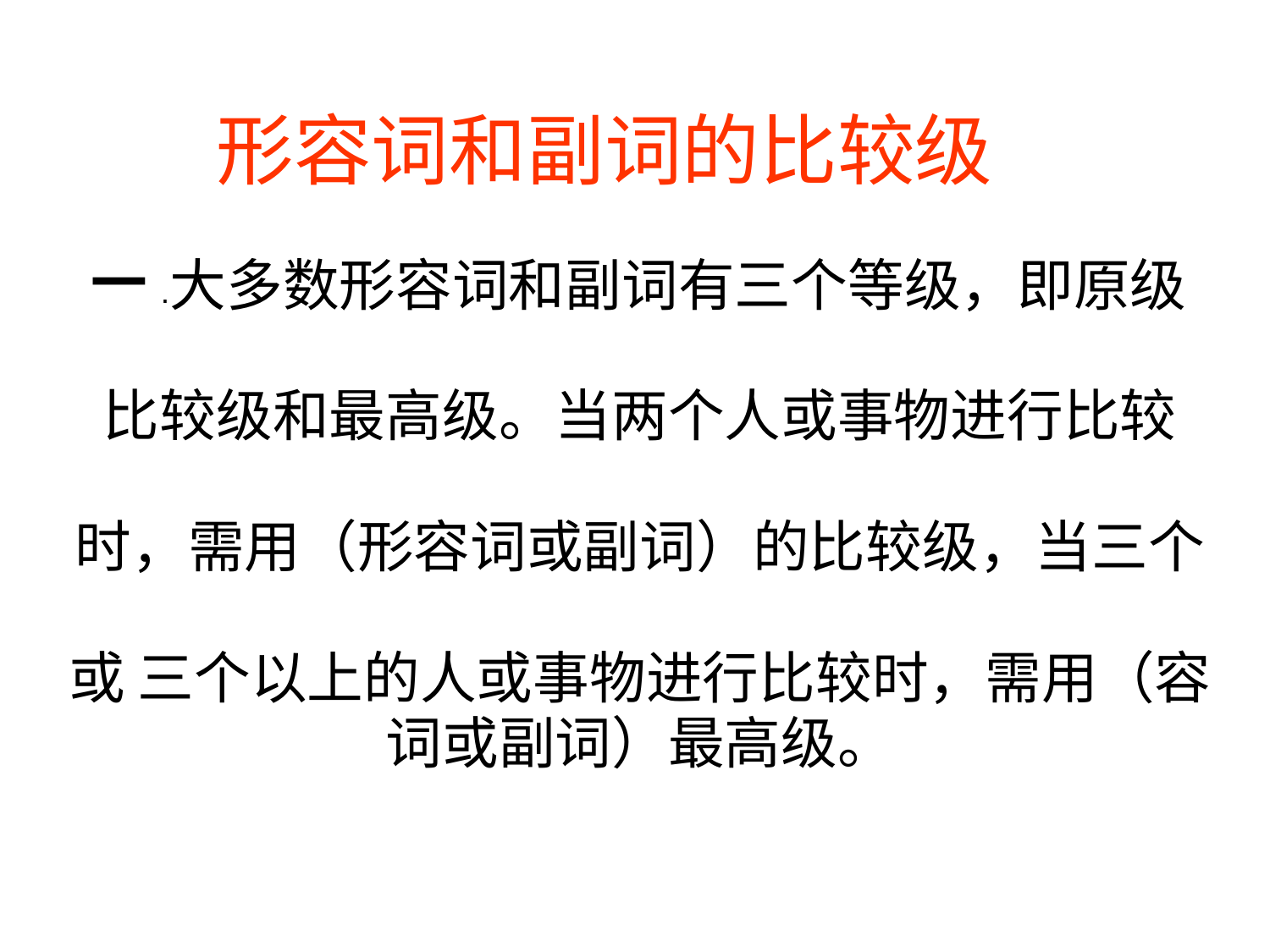

# 形容词和副词的比较级
一.
     大多数形容词和副词有三个等级，即原级

比较级和最高级。当两个人或事物进行比较

时，需用（形容词或副词）的比较级，当三个

或 三个以上的人或事物进行比较时，需用（容
词或副词）最高级。